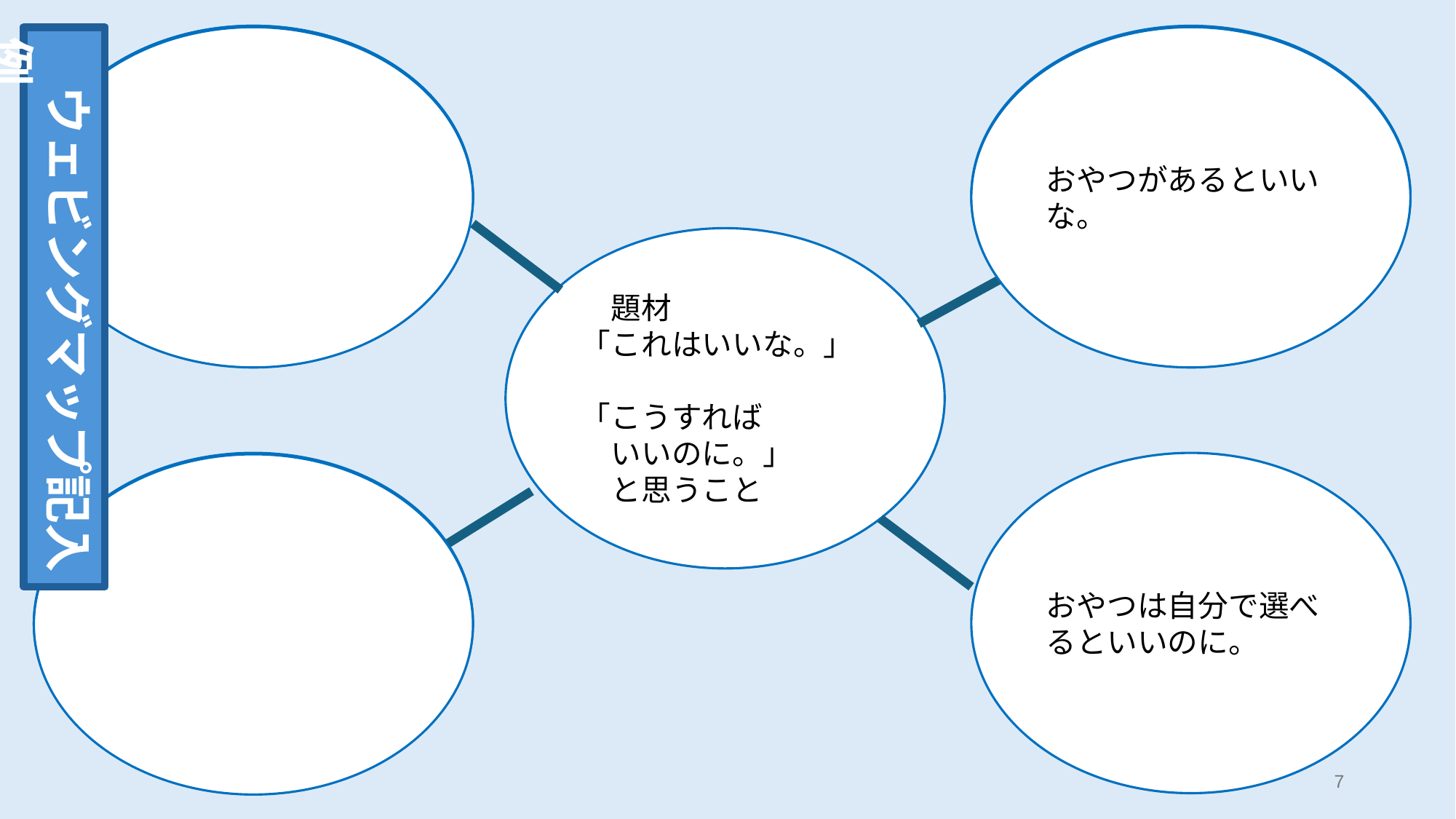

ウェビングマップ記入例

おやつがあるといいな。
　題材
「これはいいな。」
「こうすれば
　いいのに。」
　と思うこと

おやつは自分で選べるといいのに。

7